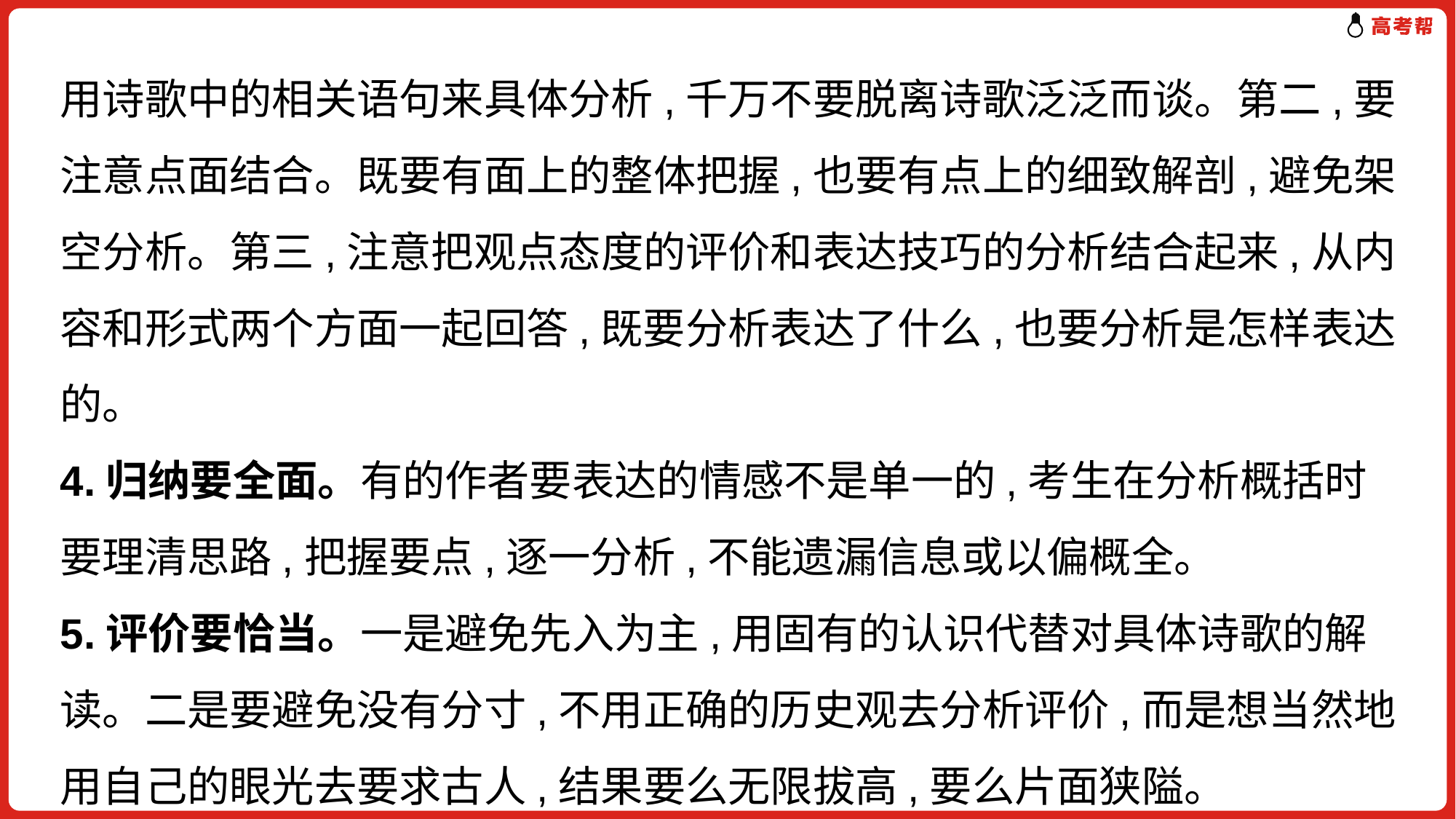

用诗歌中的相关语句来具体分析,千万不要脱离诗歌泛泛而谈。第二,要注意点面结合。既要有面上的整体把握,也要有点上的细致解剖,避免架空分析。第三,注意把观点态度的评价和表达技巧的分析结合起来,从内容和形式两个方面一起回答,既要分析表达了什么,也要分析是怎样表达的。
4.归纳要全面。有的作者要表达的情感不是单一的,考生在分析概括时要理清思路,把握要点,逐一分析,不能遗漏信息或以偏概全。
5.评价要恰当。一是避免先入为主,用固有的认识代替对具体诗歌的解读。二是要避免没有分寸,不用正确的历史观去分析评价,而是想当然地用自己的眼光去要求古人,结果要么无限拔高,要么片面狭隘。